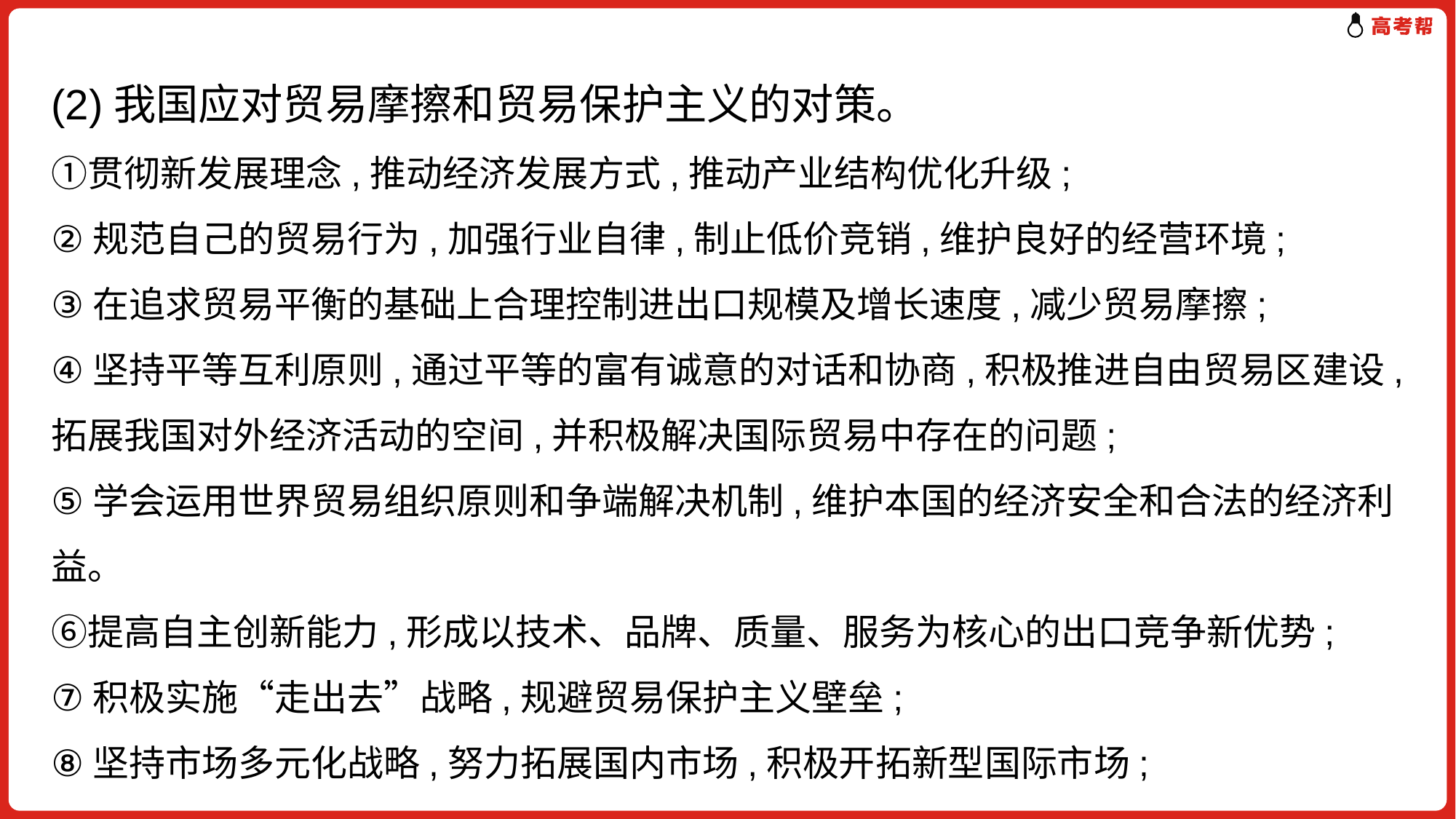

# (2)我国应对贸易摩擦和贸易保护主义的对策。 ①贯彻新发展理念,推动经济发展方式,推动产业结构优化升级; ②规范自己的贸易行为,加强行业自律,制止低价竞销,维护良好的经营环境; ③在追求贸易平衡的基础上合理控制进出口规模及增长速度,减少贸易摩擦; ④坚持平等互利原则,通过平等的富有诚意的对话和协商,积极推进自由贸易区建设,拓展我国对外经济活动的空间,并积极解决国际贸易中存在的问题; ⑤学会运用世界贸易组织原则和争端解决机制,维护本国的经济安全和合法的经济利益。 ⑥提高自主创新能力,形成以技术、品牌、质量、服务为核心的出口竞争新优势; ⑦积极实施“走出去”战略,规避贸易保护主义壁垒; ⑧坚持市场多元化战略,努力拓展国内市场,积极开拓新型国际市场;